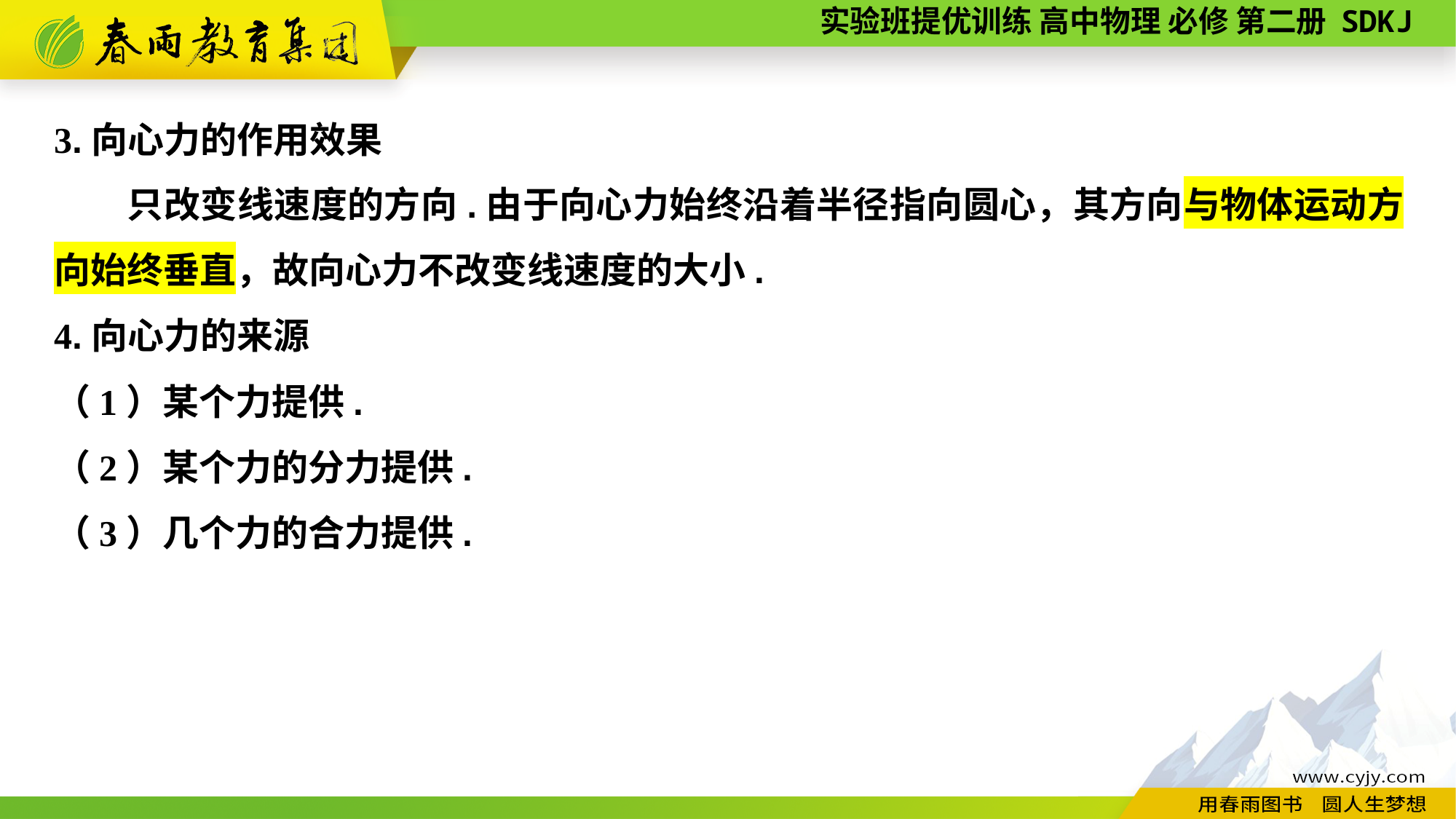

3.向心力的作用效果
　　只改变线速度的方向.由于向心力始终沿着半径指向圆心，其方向与物体运动方向始终垂直，故向心力不改变线速度的大小.
4.向心力的来源
（1）某个力提供.
（2）某个力的分力提供.
（3）几个力的合力提供.